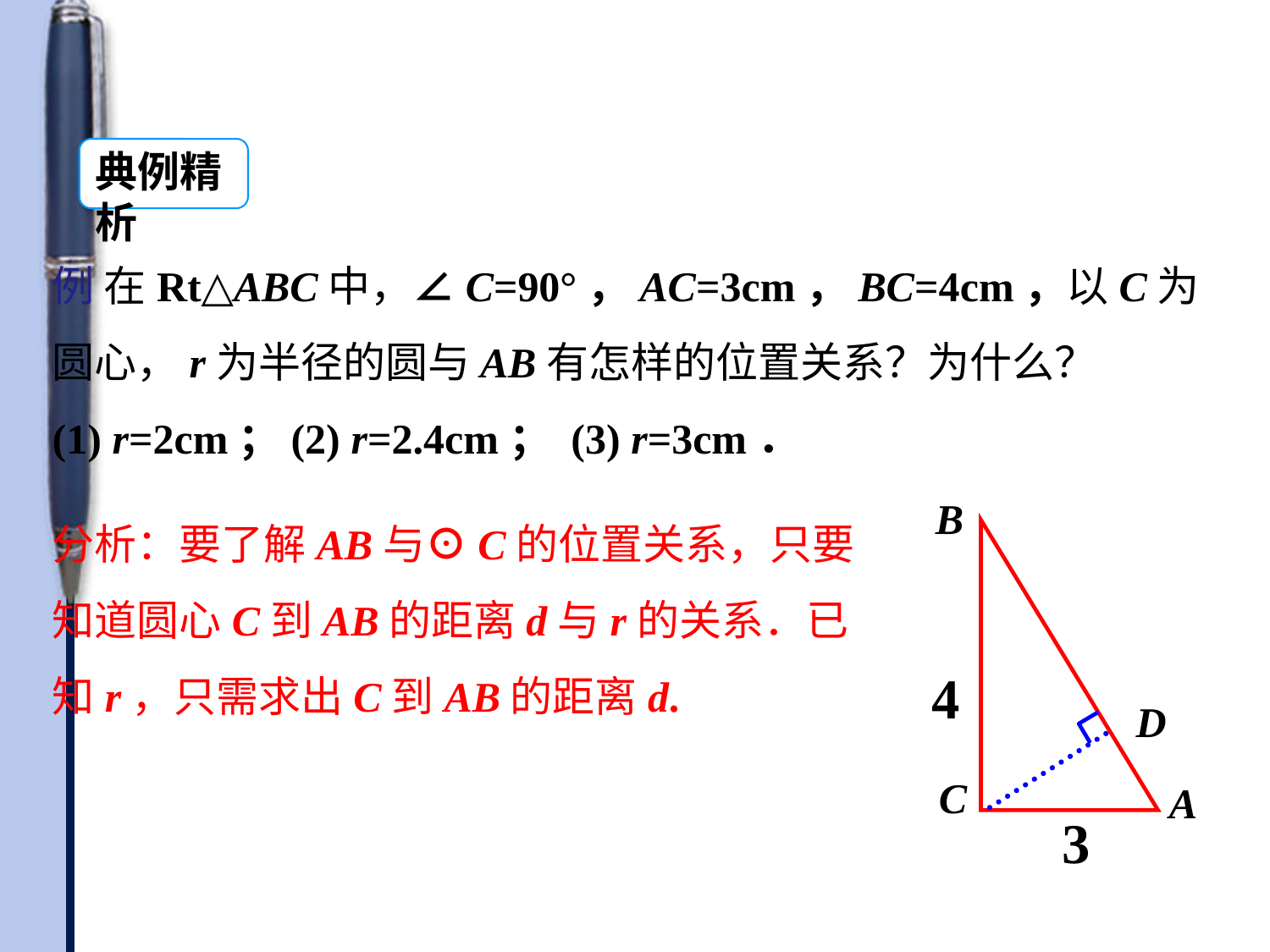

典例精析
例 在Rt△ABC中，∠C=90°，AC=3cm，BC=4cm，以C为圆心，r为半径的圆与AB有怎样的位置关系？为什么？
(1) r=2cm；(2) r=2.4cm； (3) r=3cm．
分析：要了解AB与⊙C的位置关系，只要知道圆心C到AB的距离d与r的关系．已知r，只需求出C到AB的距离d.

B

C
A
4
3
D